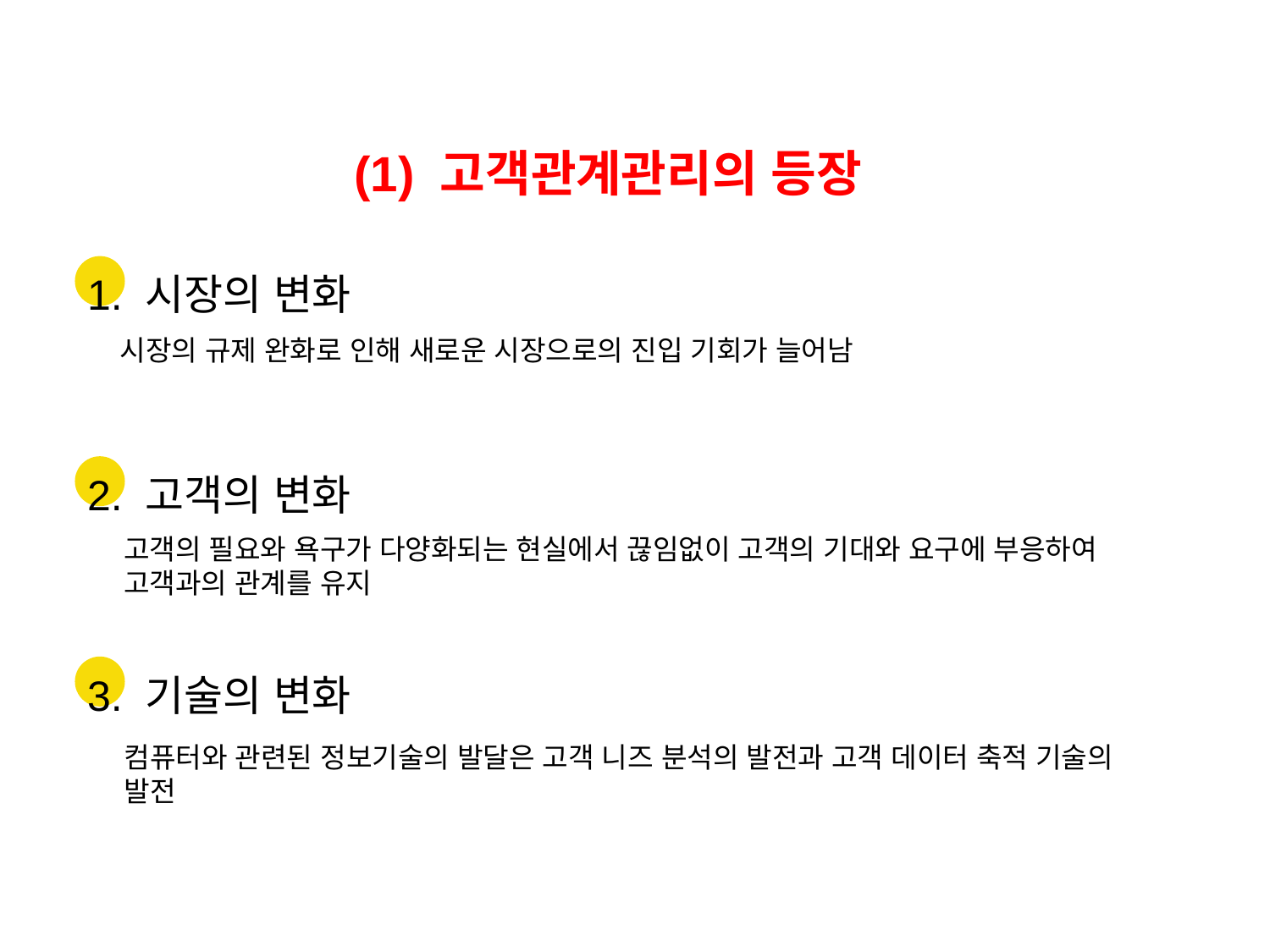

(1) 고객관계관리의 등장

1. 시장의 변화
시장의 규제 완화로 인해 새로운 시장으로의 진입 기회가 늘어남

2. 고객의 변화
고객의 필요와 욕구가 다양화되는 현실에서 끊임없이 고객의 기대와 요구에 부응하여
고객과의 관계를 유지

3. 기술의 변화
컴퓨터와 관련된 정보기술의 발달은 고객 니즈 분석의 발전과 고객 데이터 축적 기술의
발전